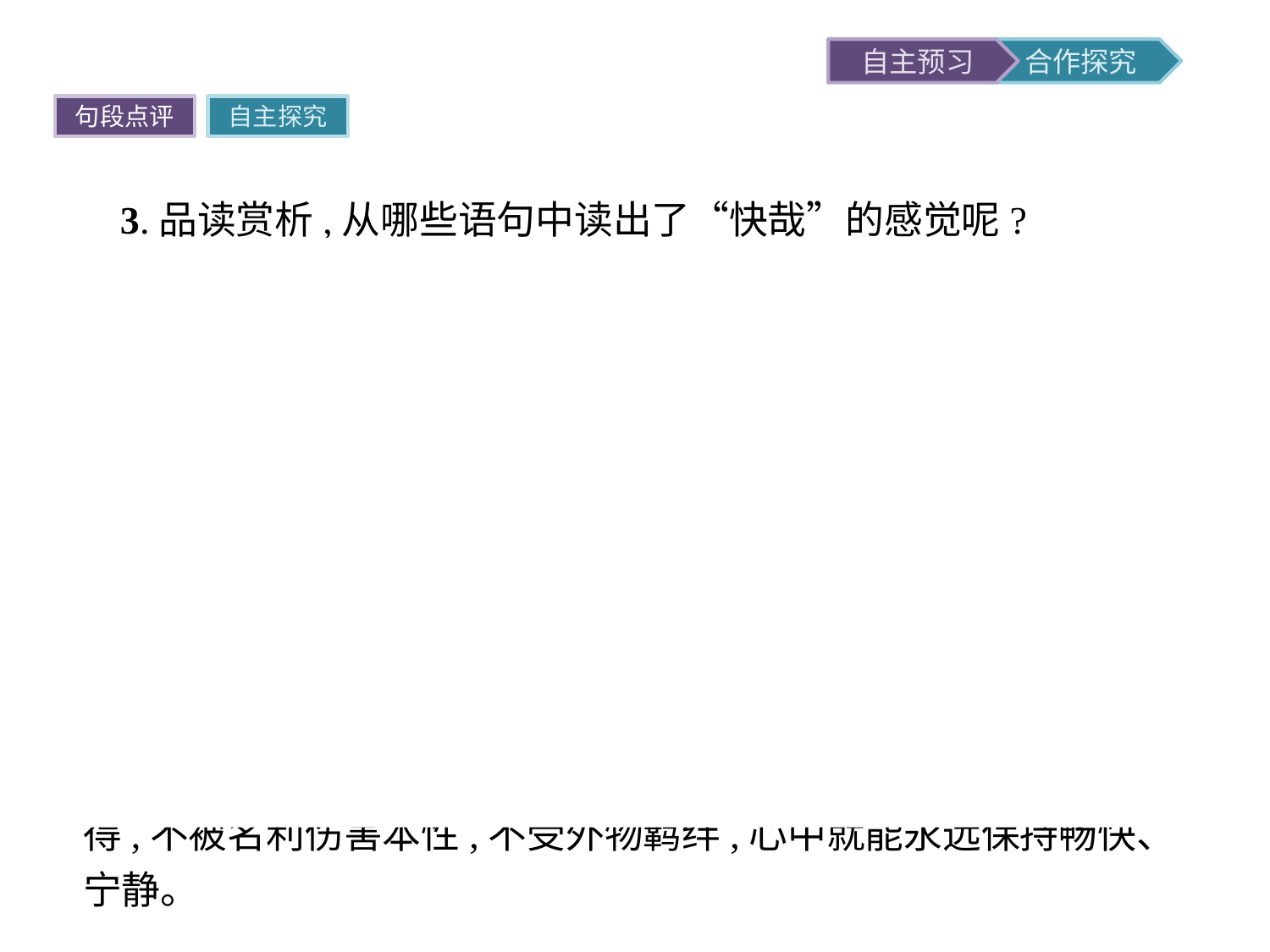

句段点评
自主探究
3.品读赏析,从哪些语句中读出了“快哉”的感觉呢?
提示(1)景之“快”。首段连写三层水势之变,能现水势之波澜壮阔。第二段昔今对比,赏景与思古交错,极写快哉亭四周所见——面积之见、上下之见、日夜之见,其景瞬息万变,令人惊心动魄;再从不同角度赏玩美景,所见之景磅礴雄伟。
(2)人之“快”。“曹孟德、孙仲谋之所睥睨”“周瑜、陆逊之所骋骛”,三国英雄战场杀敌之意气风发、丰功伟绩撼动人心,令人痛快淋漓。君(张梦得)不以谪为患,自放山水之间,无往而不快。
(3)情理之“快”。“士生于世,使其中不自得,将何往而非病?使其中坦然,不以物伤性,将何适而非快?”只要心中坦然自得,不被名利伤害本性,不受外物羁绊,心中就能永远保持畅快、宁静。